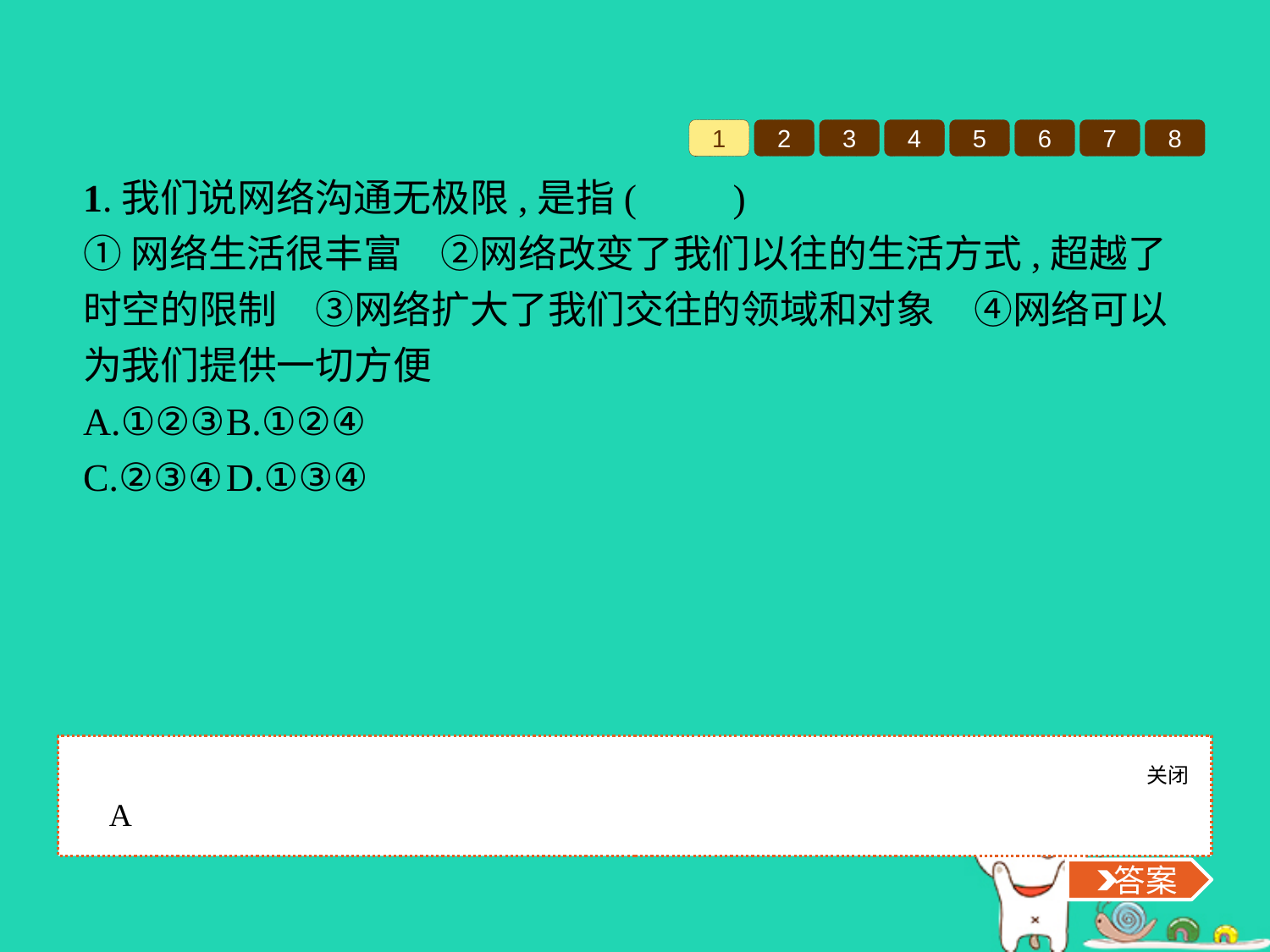

1
2
3
4
5
6
7
8
1.我们说网络沟通无极限,是指(　　)
①网络生活很丰富　②网络改变了我们以往的生活方式,超越了时空的限制　③网络扩大了我们交往的领域和对象　④网络可以为我们提供一切方便
A.①②③	B.①②④
C.②③④	D.①③④

关闭
  答案

A
  答案